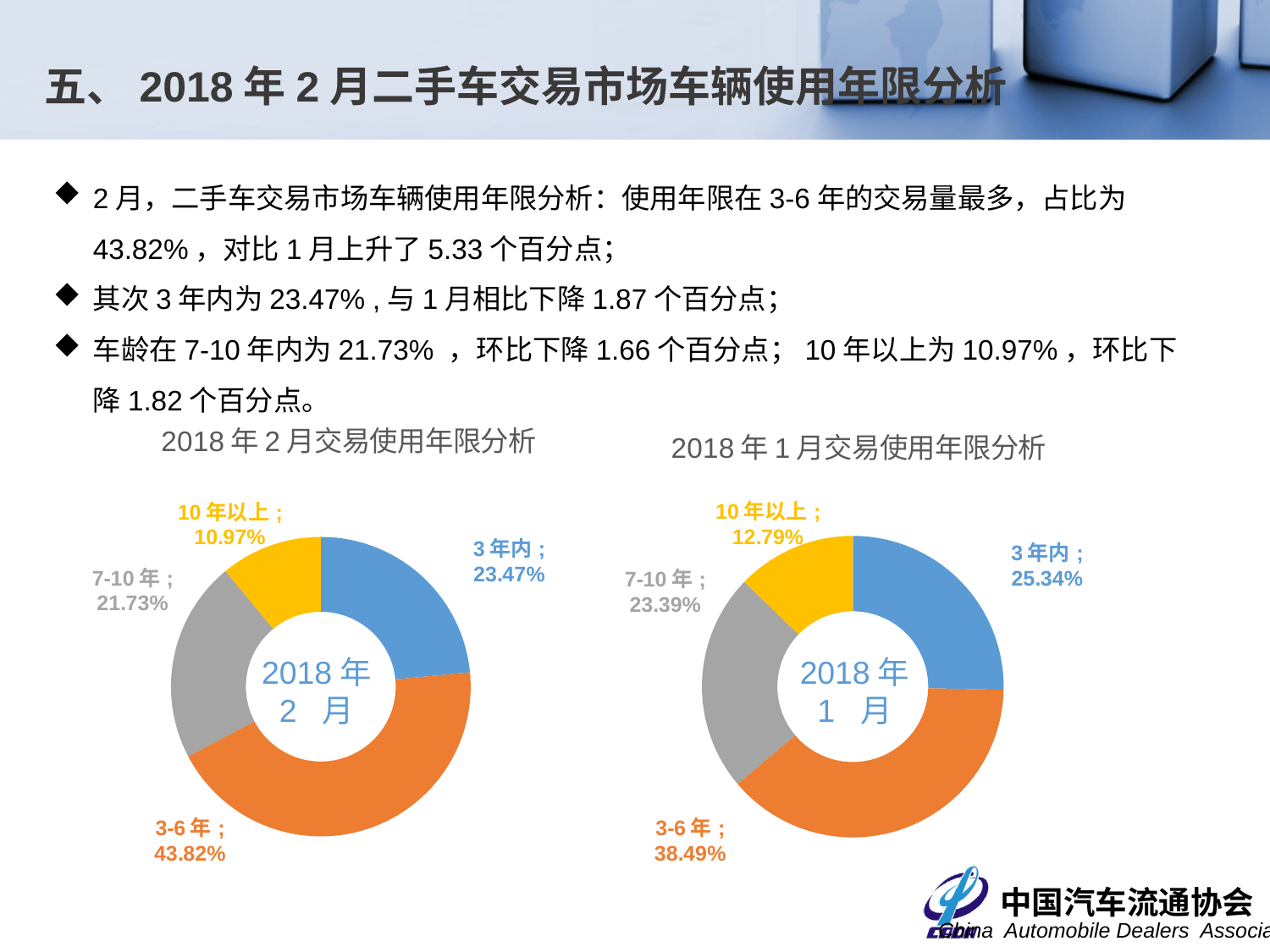

五、2018年2月二手车交易市场车辆使用年限分析
2月，二手车交易市场车辆使用年限分析：使用年限在3-6年的交易量最多，占比为43.82%，对比1月上升了5.33个百分点；
其次3年内为23.47% ,与1月相比下降1.87个百分点；
车龄在7-10年内为21.73% ，环比下降1.66个百分点；10年以上为10.97%，环比下降1.82个百分点。

### Chart: 2018年2月交易使用年限分析

| Category | 交易数量 |
|---|---|
| 3年内 | 0.23474748441654467 |
| 3-6年 | 0.43824241042583234 |
| 7-10年 | 0.21727285437010596 |
| 10年以上 | 0.10973725078751714 |

### Chart: 2018年1月交易使用年限分析

| Category | 交易数量 |
|---|---|
| 3年内 | 0.25342664592180975 |
| 3-6年 | 0.3848572080103871 |
| 7-10年 | 0.2338525437834008 |
| 10年以上 | 0.12786360228440258 |
2018年
1  月
2018年
2  月